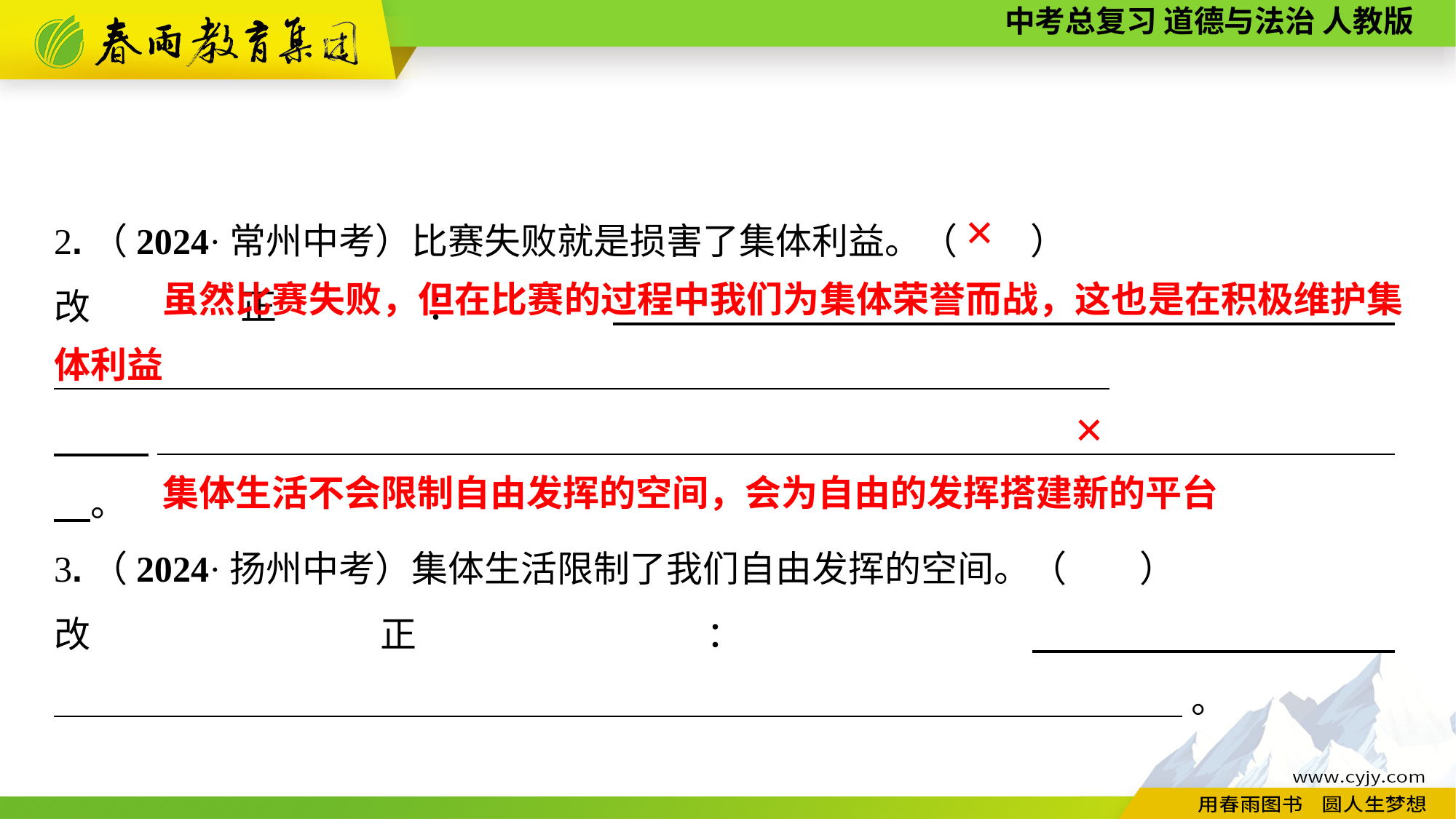

2.（2024·常州中考）比赛失败就是损害了集体利益。（　　）
改正：　　　　　__________________________________________________________
　____________________________________________________________________　。
3.（2024·扬州中考）集体生活限制了我们自由发挥的空间。（　　）
改正：　　______________________________________________________________。
✕
            虽然比赛失败，但在比赛的过程中我们为集体荣誉而战，这也是在积极维护集体利益
✕
集体生活不会限制自由发挥的空间，会为自由的发挥搭建新的平台